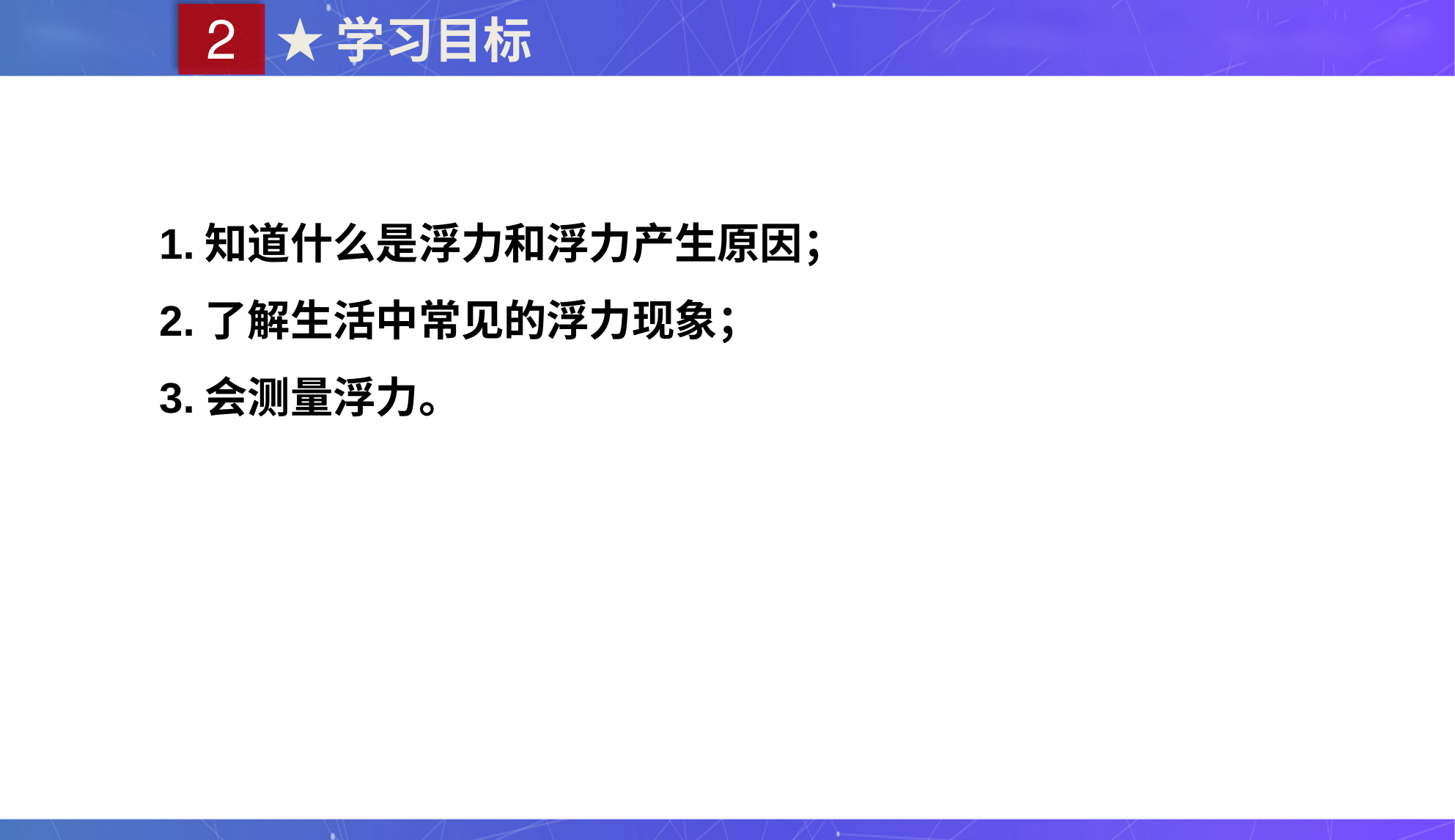

2
★学习目标
1.知道什么是浮力和浮力产生原因；
2.了解生活中常见的浮力现象；
3.会测量浮力。